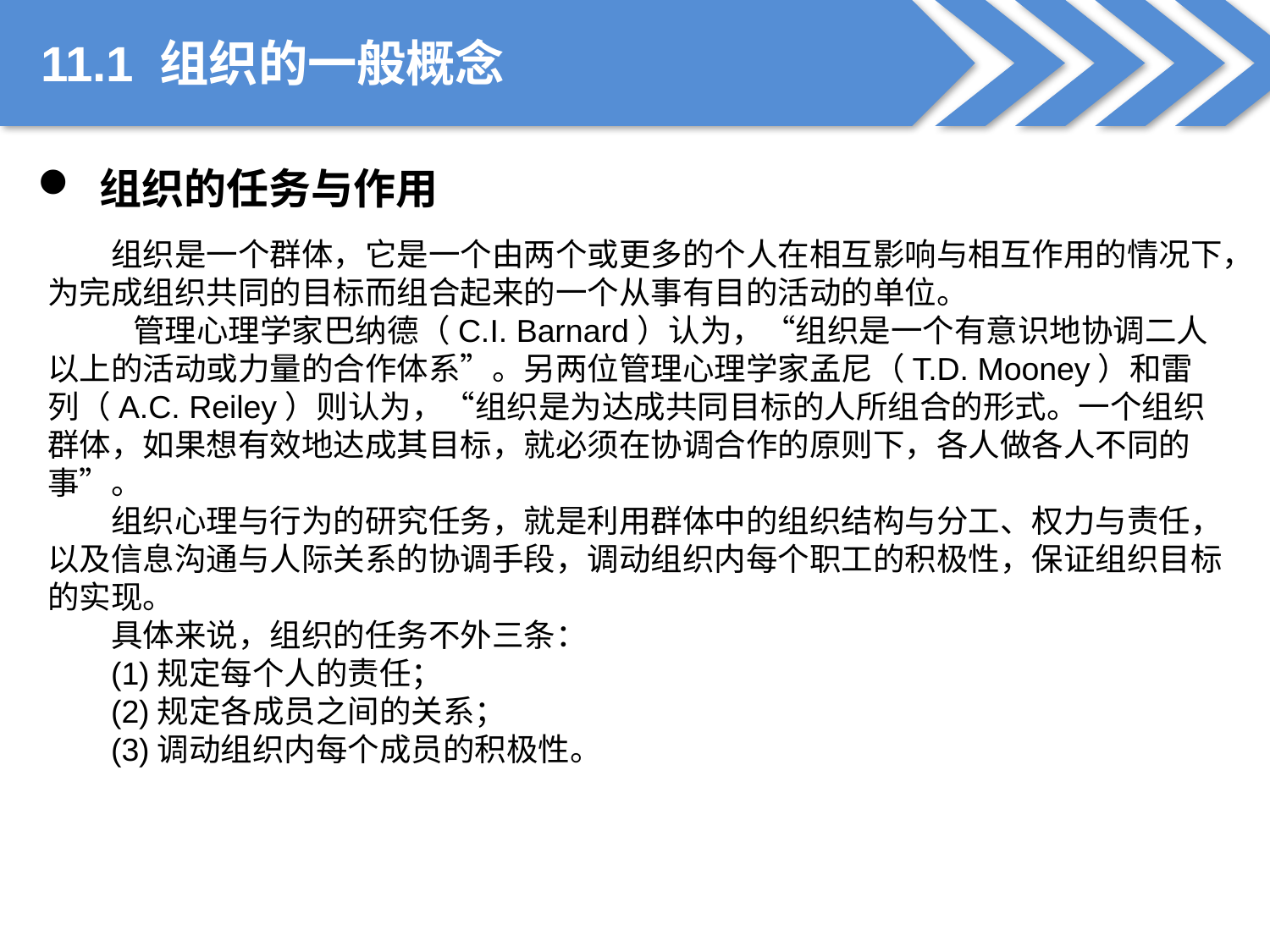

11.1 组织的一般概念
 组织的任务与作用
组织是一个群体，它是一个由两个或更多的个人在相互影响与相互作用的情况下，为完成组织共同的目标而组合起来的一个从事有目的活动的单位。
  管理心理学家巴纳德（C.I. Barnard）认为，“组织是一个有意识地协调二人以上的活动或力量的合作体系”。另两位管理心理学家孟尼（T.D. Mooney）和雷列（A.C. Reiley）则认为，“组织是为达成共同目标的人所组合的形式。一个组织群体，如果想有效地达成其目标，就必须在协调合作的原则下，各人做各人不同的事”。
组织心理与行为的研究任务，就是利用群体中的组织结构与分工、权力与责任，以及信息沟通与人际关系的协调手段，调动组织内每个职工的积极性，保证组织目标的实现。
具体来说，组织的任务不外三条：
(1)规定每个人的责任；
(2)规定各成员之间的关系；
(3)调动组织内每个成员的积极性。